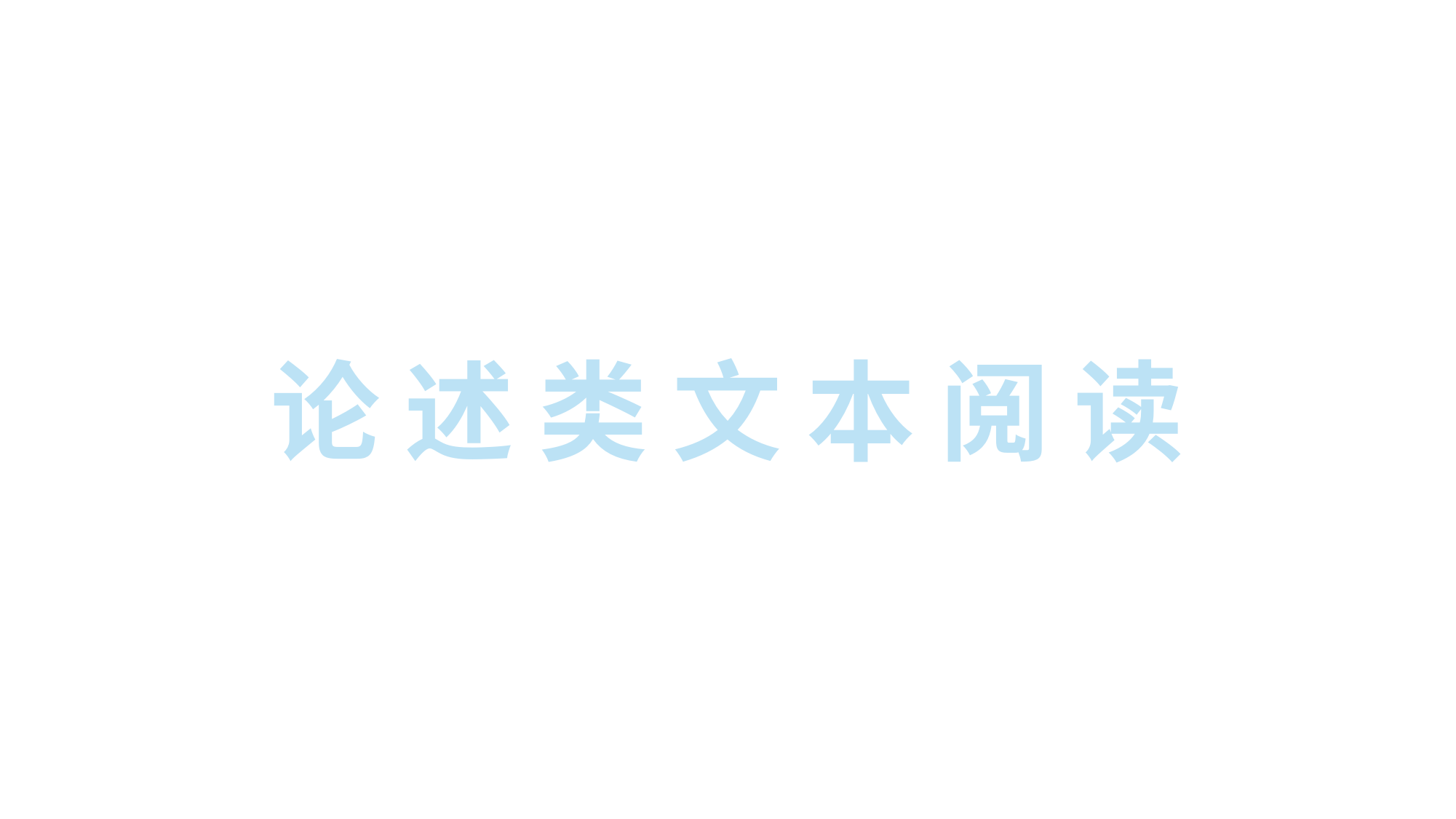

论 述 类 文 本 阅 读